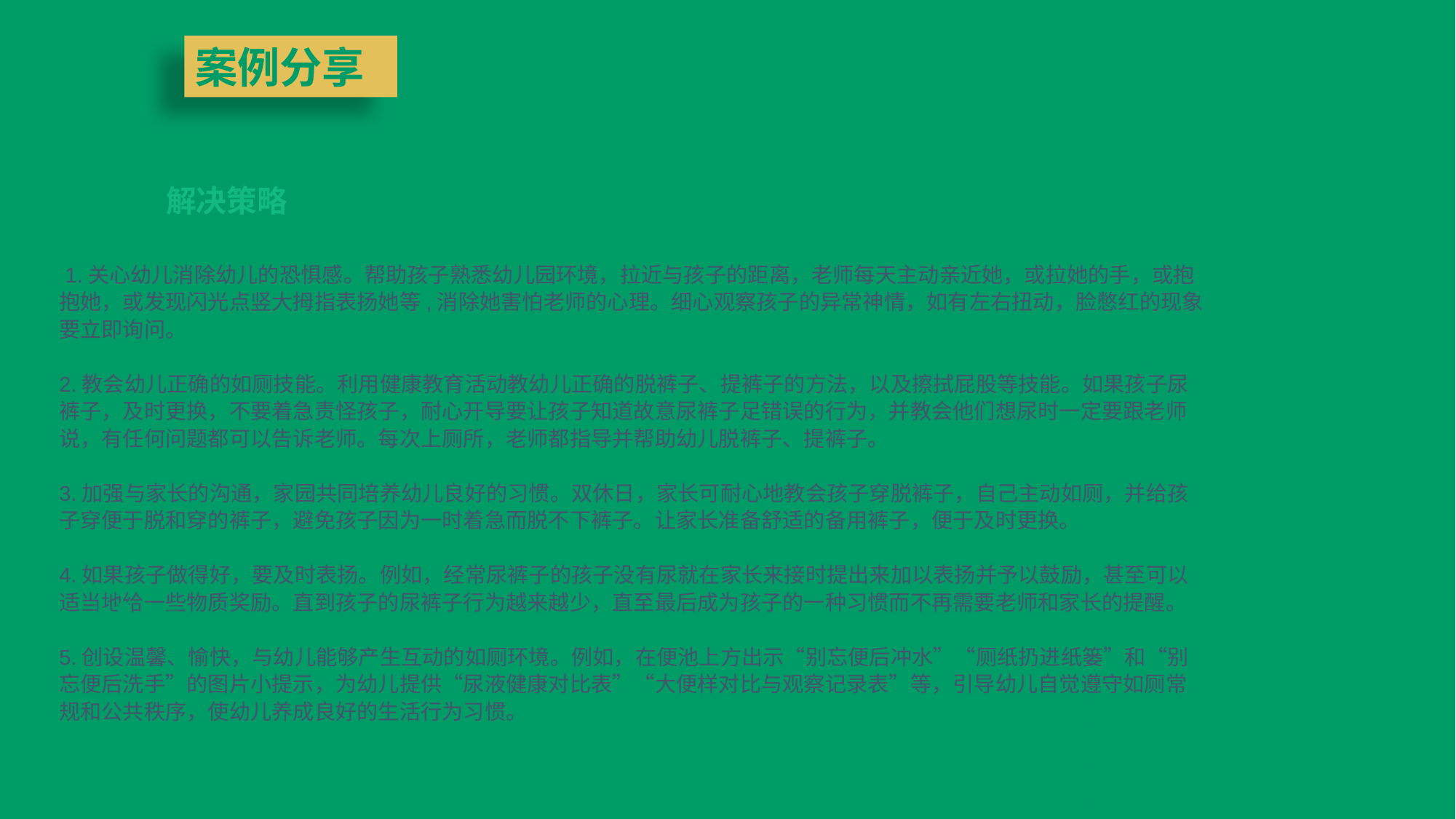

案例分享

解决策略
 1.关心幼儿消除幼儿的恐惧感。帮助孩子熟悉幼儿园环境，拉近与孩子的距离，老师每天主动亲近她，或拉她的手，或抱抱她，或发现闪光点竖大拇指表扬她等,消除她害怕老师的心理。细心观察孩子的异常神情，如有左右扭动，脸憋红的现象要立即询问。

2.教会幼儿正确的如厕技能。利用健康教育活动教幼儿正确的脱裤子、提裤子的方法，以及擦拭屁股等技能。如果孩子尿裤子，及时更换，不要着急责怪孩子，耐心开导要让孩子知道故意尿裤子足错误的行为，并教会他们想尿时一定要跟老师说，有任何问题都可以告诉老师。每次上厕所，老师都指导并帮助幼儿脱裤子、提裤子。

3.加强与家长的沟通，家园共同培养幼儿良好的习惯。双休日，家长可耐心地教会孩子穿脱裤子，自己主动如厕，并给孩子穿便于脱和穿的裤子，避免孩子因为一时着急而脱不下裤子。让家长准备舒适的备用裤子，便于及时更换。

4.如果孩子做得好，要及时表扬。例如，经常尿裤子的孩子没有尿就在家长来接时提出来加以表扬并予以鼓励，甚至可以适当地给一些物质奖励。直到孩子的尿裤子行为越来越少，直至最后成为孩子的一种习惯而不再需要老师和家长的提醒。

5.创设温馨、愉快，与幼儿能够产生互动的如厕环境。例如，在便池上方出示“别忘便后冲水”“厕纸扔进纸篓”和“别忘便后洗手”的图片小提示，为幼儿提供“尿液健康对比表”“大便样对比与观察记录表”等，引导幼儿自觉遵守如厕常规和公共秩序，使幼儿养成良好的生活行为习惯。

INDUCTION TRAINING